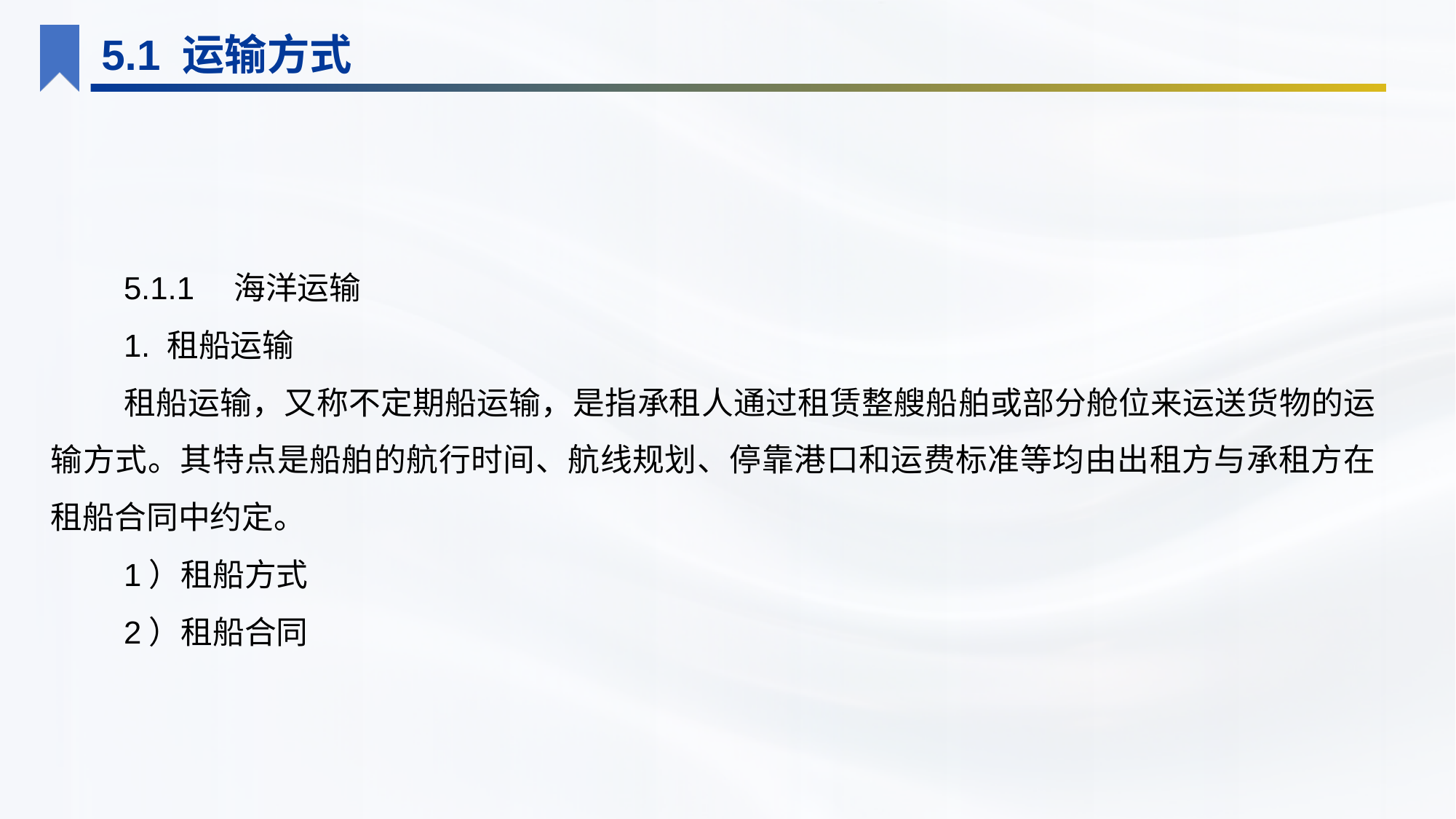

5.1 运输方式
5.1.1　海洋运输
1. 租船运输
租船运输，又称不定期船运输，是指承租人通过租赁整艘船舶或部分舱位来运送货物的运输方式。其特点是船舶的航行时间、航线规划、停靠港口和运费标准等均由出租方与承租方在租船合同中约定。
1）租船方式
2）租船合同